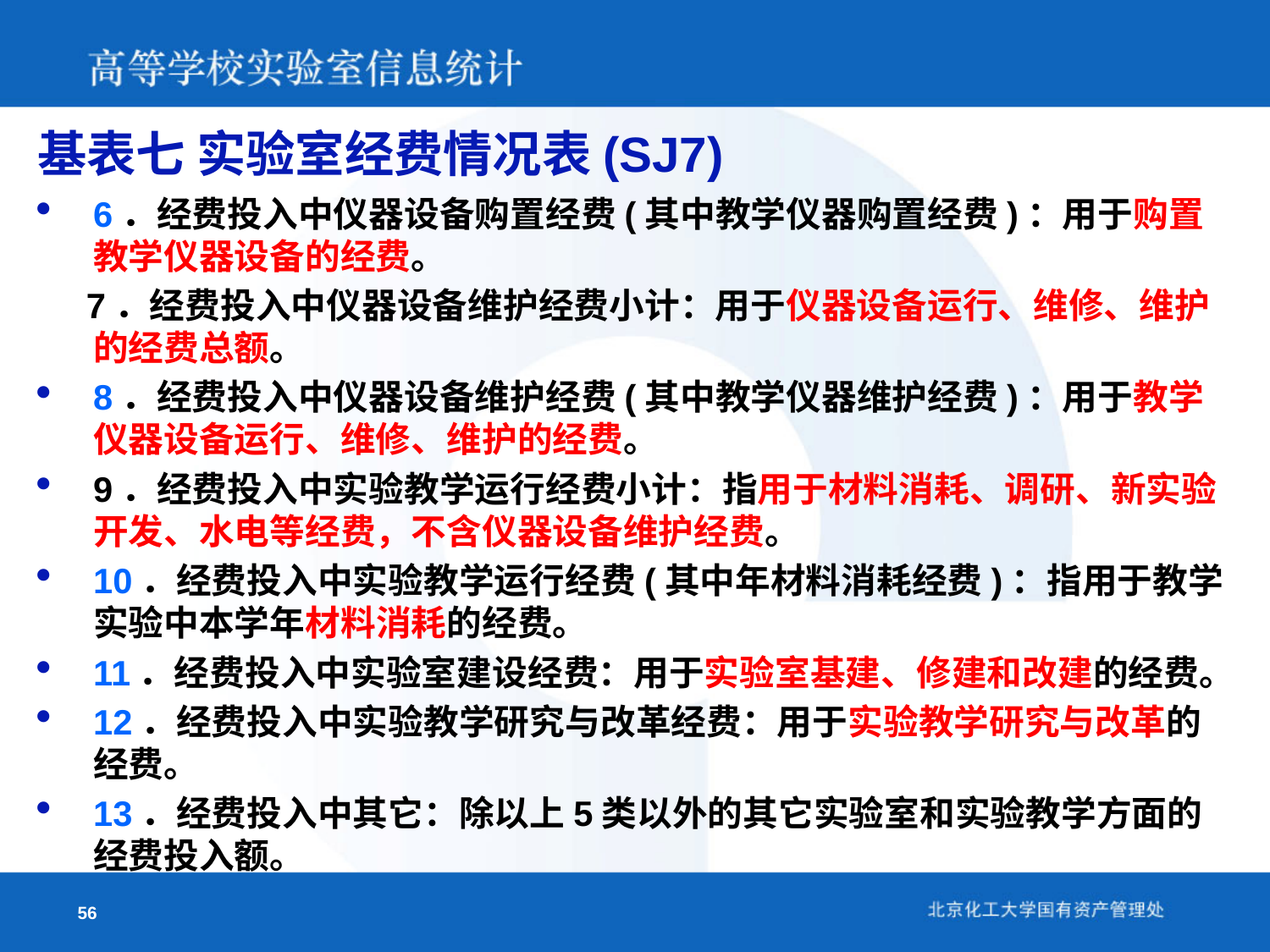

基表七 实验室经费情况表(SJ7)
6．经费投入中仪器设备购置经费(其中教学仪器购置经费)：用于购置教学仪器设备的经费。
     7．经费投入中仪器设备维护经费小计：用于仪器设备运行、维修、维护的经费总额。
8．经费投入中仪器设备维护经费(其中教学仪器维护经费)：用于教学仪器设备运行、维修、维护的经费。
9．经费投入中实验教学运行经费小计：指用于材料消耗、调研、新实验开发、水电等经费，不含仪器设备维护经费。
10．经费投入中实验教学运行经费(其中年材料消耗经费)：指用于教学实验中本学年材料消耗的经费。
11．经费投入中实验室建设经费：用于实验室基建、修建和改建的经费。
12．经费投入中实验教学研究与改革经费：用于实验教学研究与改革的经费。
13．经费投入中其它：除以上5类以外的其它实验室和实验教学方面的经费投入额。